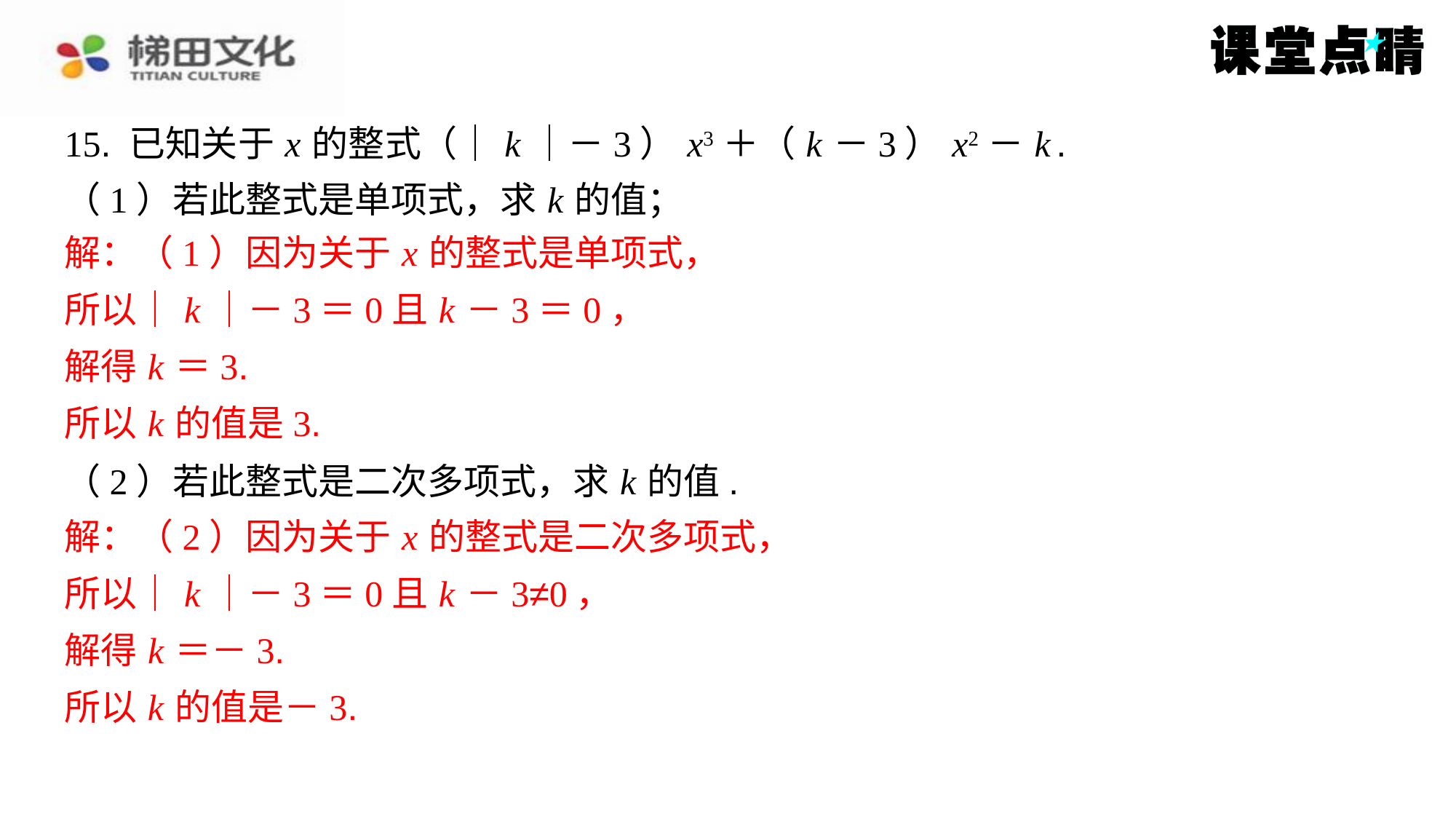

15. 已知关于 x 的整式（｜ k ｜－3） x3＋（ k －3） x2－ k .
（1）若此整式是单项式，求 k 的值；
解：（1）因为关于 x 的整式是单项式，
所以｜ k ｜－3＝0且 k －3＝0，
解得 k ＝3.
所以 k 的值是3.
（2）若此整式是二次多项式，求 k 的值.
解：（2）因为关于 x 的整式是二次多项式，
所以｜ k ｜－3＝0且 k －3≠0，
解得 k ＝－3.
所以 k 的值是－3.
解：（1）因为关于 x 的整式是单项式，
所以｜ k ｜－3＝0且 k －3＝0，
解得 k ＝3.
所以 k 的值是3.
解：（2）因为关于 x 的整式是二次多项式，
所以｜ k ｜－3＝0且 k －3≠0，
解得 k ＝－3.
所以 k 的值是－3.